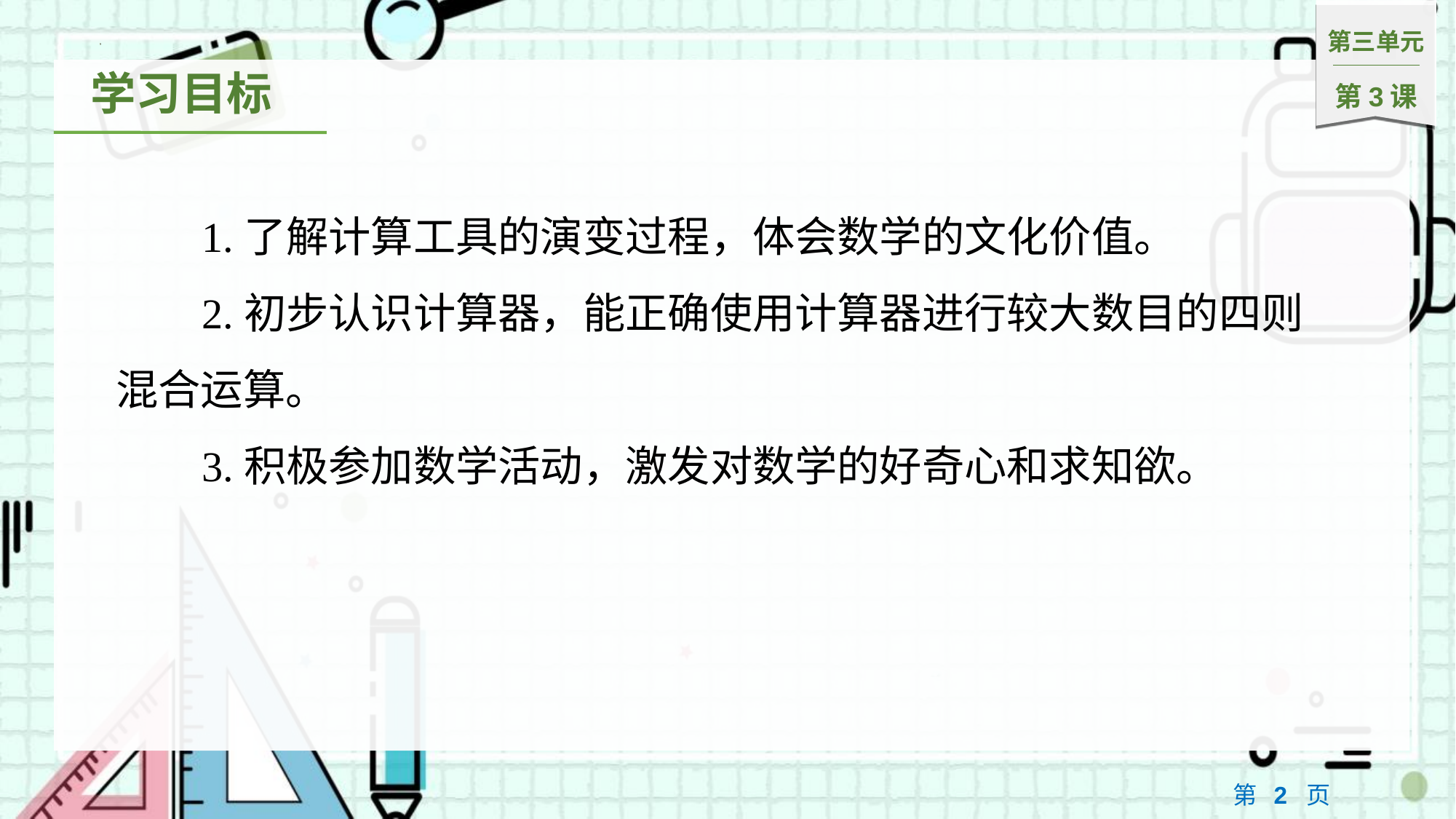

1.了解计算工具的演变过程，体会数学的文化价值。
2.初步认识计算器，能正确使用计算器进行较大数目的四则混合运算。
3.积极参加数学活动，激发对数学的好奇心和求知欲。